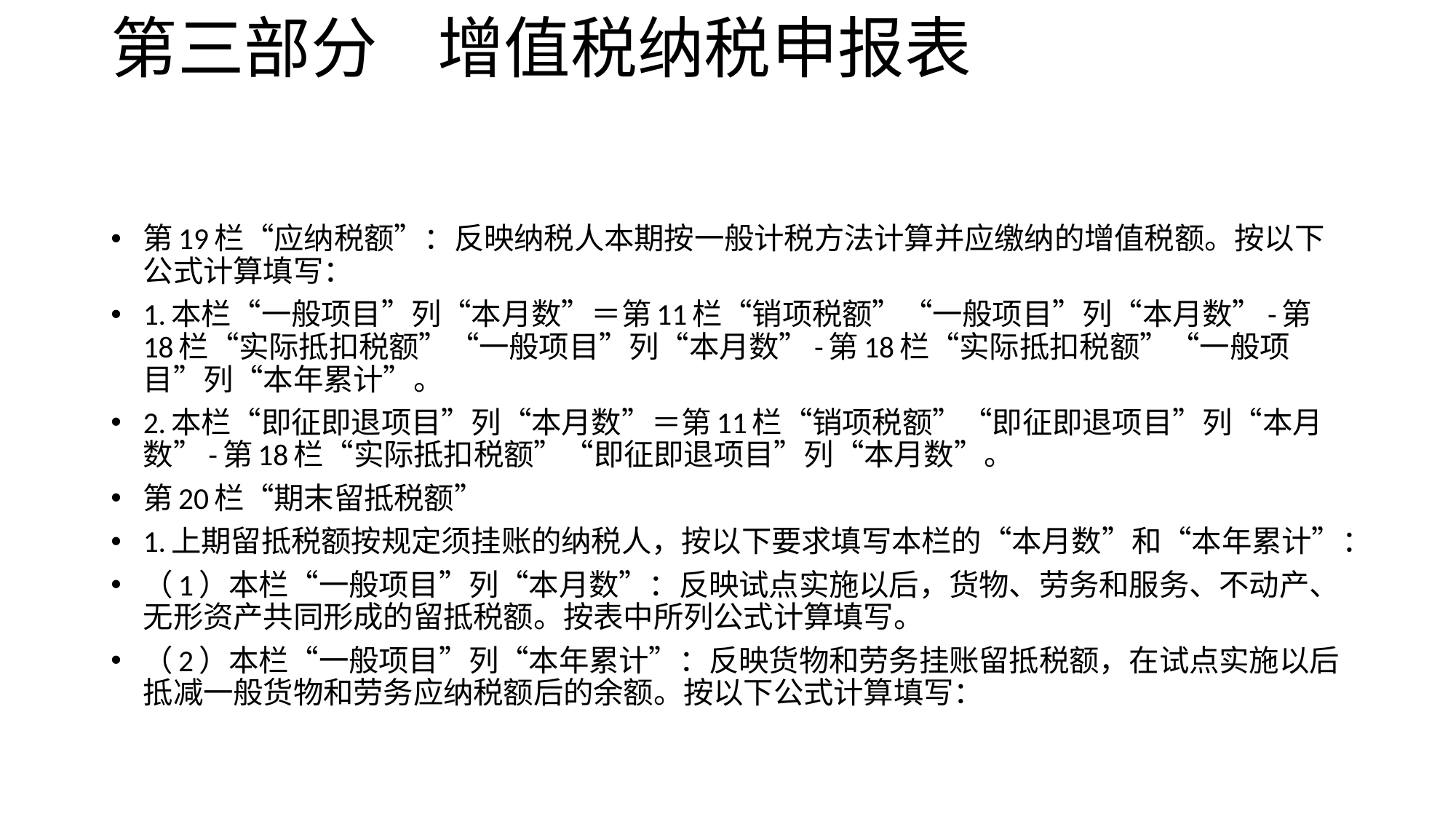

# 第三部分    增值税纳税申报表

第19栏“应纳税额”：反映纳税人本期按一般计税方法计算并应缴纳的增值税额。按以下公式计算填写：
1.本栏“一般项目”列“本月数”＝第11栏“销项税额”“一般项目”列“本月数”-第18栏“实际抵扣税额”“一般项目”列“本月数”-第18栏“实际抵扣税额”“一般项目”列“本年累计”。
2.本栏“即征即退项目”列“本月数”＝第11栏“销项税额”“即征即退项目”列“本月数”-第18栏“实际抵扣税额”“即征即退项目”列“本月数”。
第20栏“期末留抵税额”
1.上期留抵税额按规定须挂账的纳税人，按以下要求填写本栏的“本月数”和“本年累计”：
（1）本栏“一般项目”列“本月数”：反映试点实施以后，货物、劳务和服务、不动产、无形资产共同形成的留抵税额。按表中所列公式计算填写。
（2）本栏“一般项目”列“本年累计”：反映货物和劳务挂账留抵税额，在试点实施以后抵减一般货物和劳务应纳税额后的余额。按以下公式计算填写：